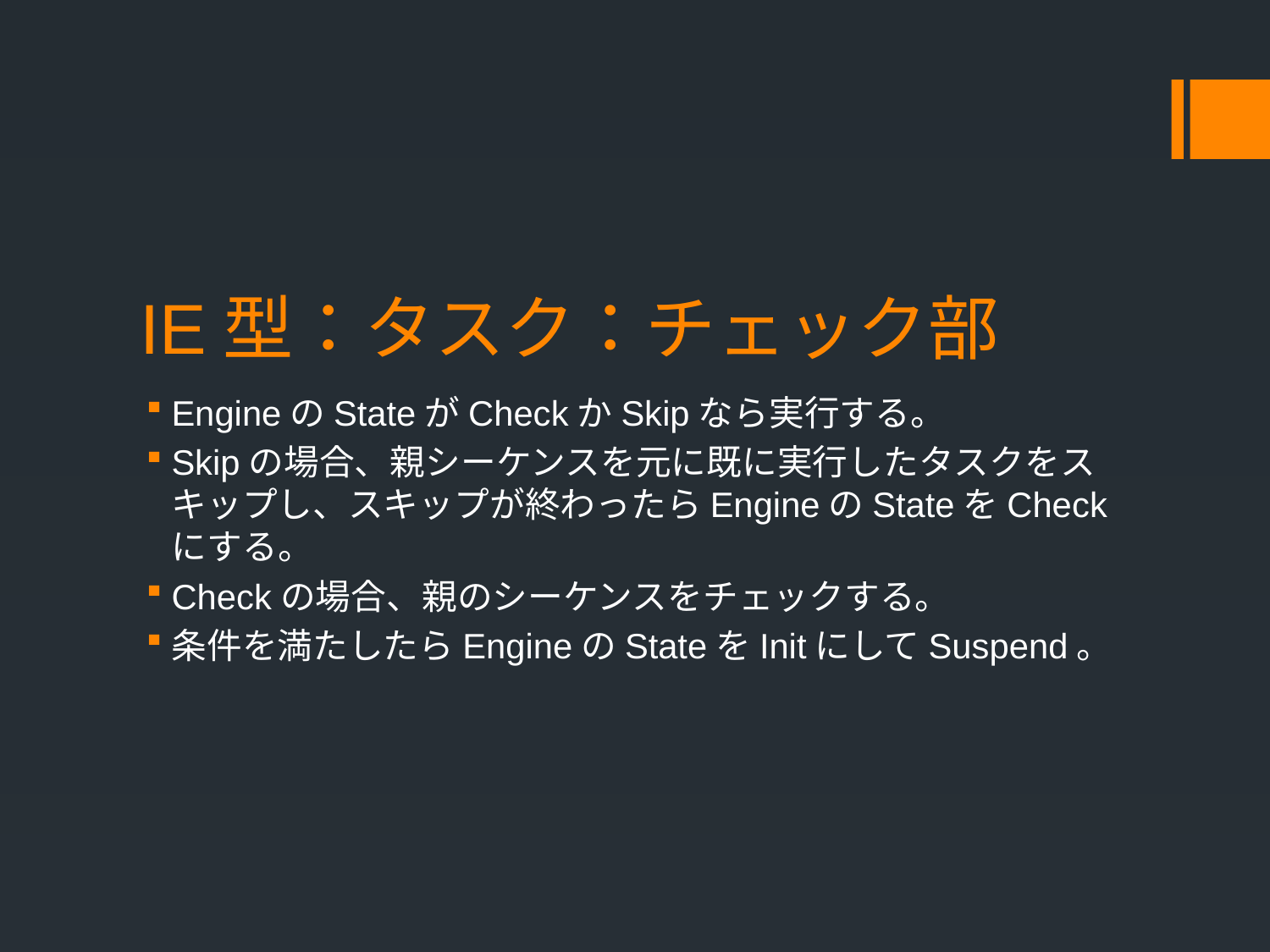

# IE型：タスク：チェック部
EngineのStateがCheckかSkipなら実行する。
Skipの場合、親シーケンスを元に既に実行したタスクをスキップし、スキップが終わったらEngineのStateをCheckにする。
Checkの場合、親のシーケンスをチェックする。
条件を満たしたらEngineのStateをInitにしてSuspend。